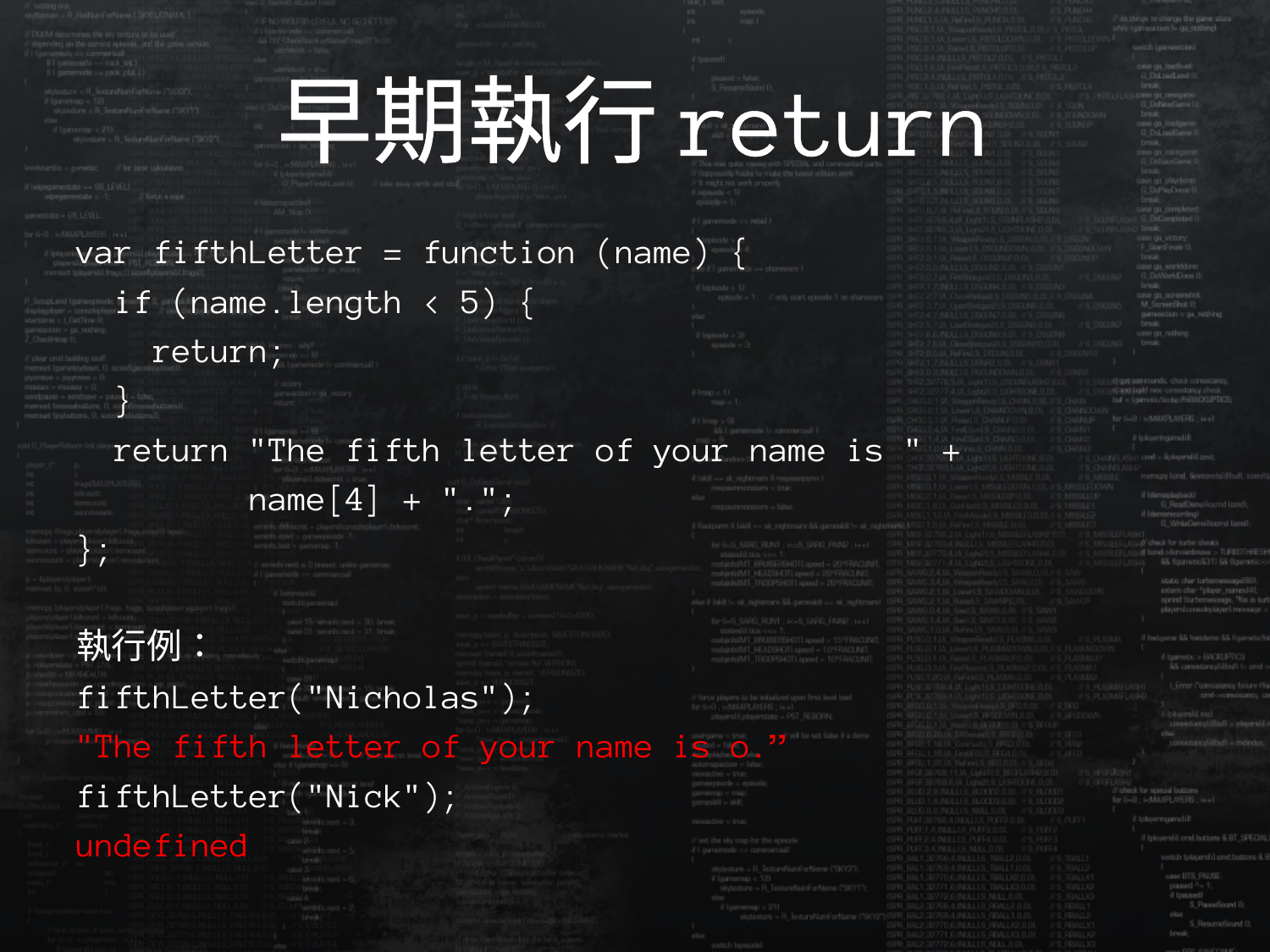

# 早期執行return
var fifthLetter = function (name) {
  if (name.length < 5) {
    return;
  }
  return "The fifth letter of your name is " +
         name[4] + ".";
};

執行例：
fifthLetter("Nicholas");
"The fifth letter of your name is o.”
fifthLetter("Nick");
undefined